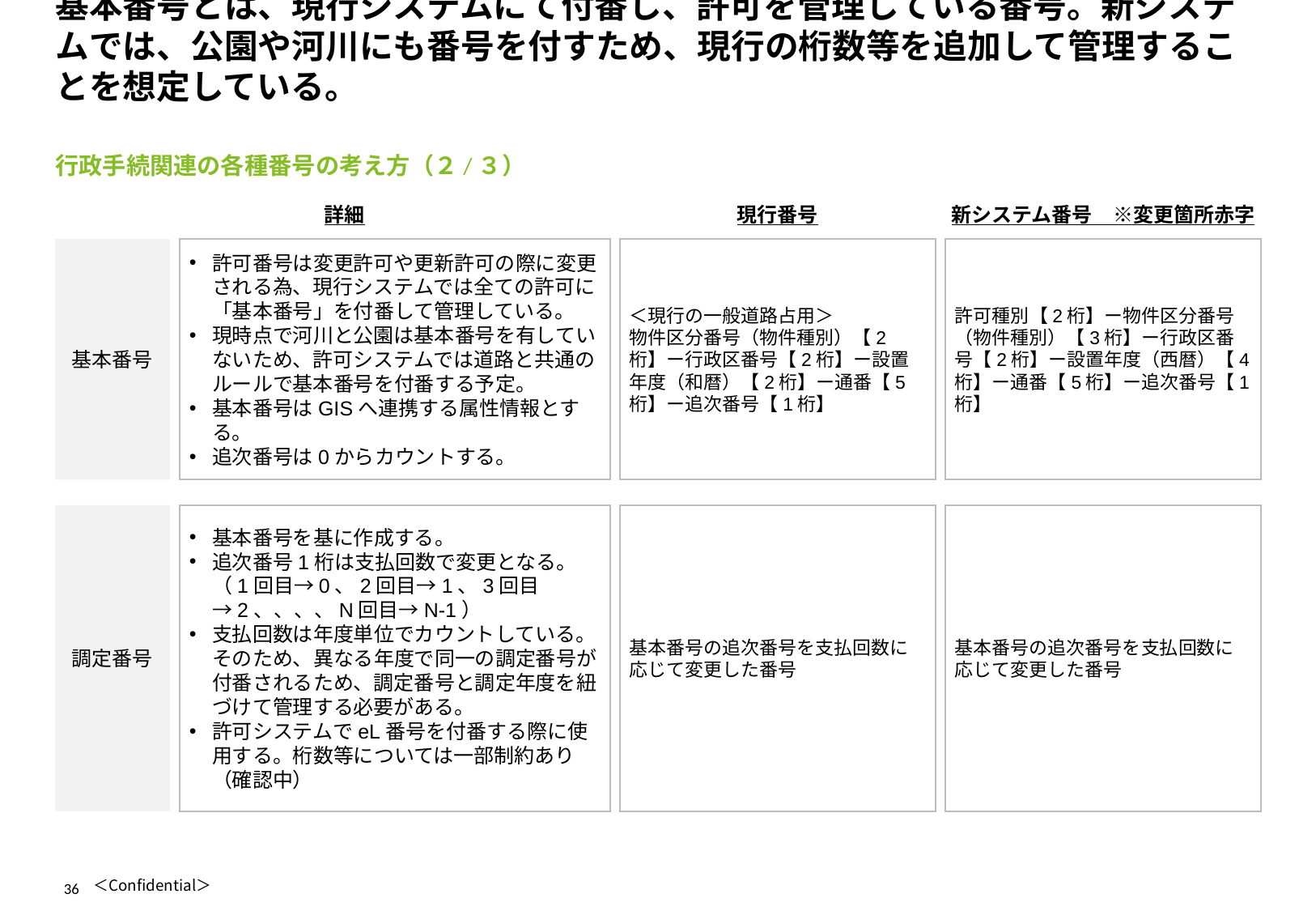

# 基本番号とは、現行システムにて付番し、許可を管理している番号。新システムでは、公園や河川にも番号を付すため、現行の桁数等を追加して管理することを想定している。
行政手続関連の各種番号の考え方（２/３）
詳細
現行番号
新システム番号　※変更箇所赤字
基本番号
許可番号は変更許可や更新許可の際に変更される為、現行システムでは全ての許可に「基本番号」を付番して管理している。
現時点で河川と公園は基本番号を有していないため、許可システムでは道路と共通のルールで基本番号を付番する予定。
基本番号はGISへ連携する属性情報とする。
追次番号は0からカウントする。
＜現行の一般道路占用＞
物件区分番号（物件種別）【2桁】ー行政区番号【2桁】ー設置年度（和暦）【2桁】ー通番【5桁】ー追次番号【1桁】
許可種別【2桁】ー物件区分番号（物件種別）【3桁】ー行政区番号【2桁】ー設置年度（西暦）【4桁】ー通番【5桁】ー追次番号【1桁】
調定番号
基本番号を基に作成する。
追次番号1桁は支払回数で変更となる。（1回目→0、2回目→1、3回目→2、、、、N回目→N-1）
支払回数は年度単位でカウントしている。そのため、異なる年度で同一の調定番号が付番されるため、調定番号と調定年度を紐づけて管理する必要がある。
許可システムでeL番号を付番する際に使用する。桁数等については一部制約あり（確認中）
基本番号の追次番号を支払回数に応じて変更した番号
基本番号の追次番号を支払回数に応じて変更した番号
36
＜Confidential＞